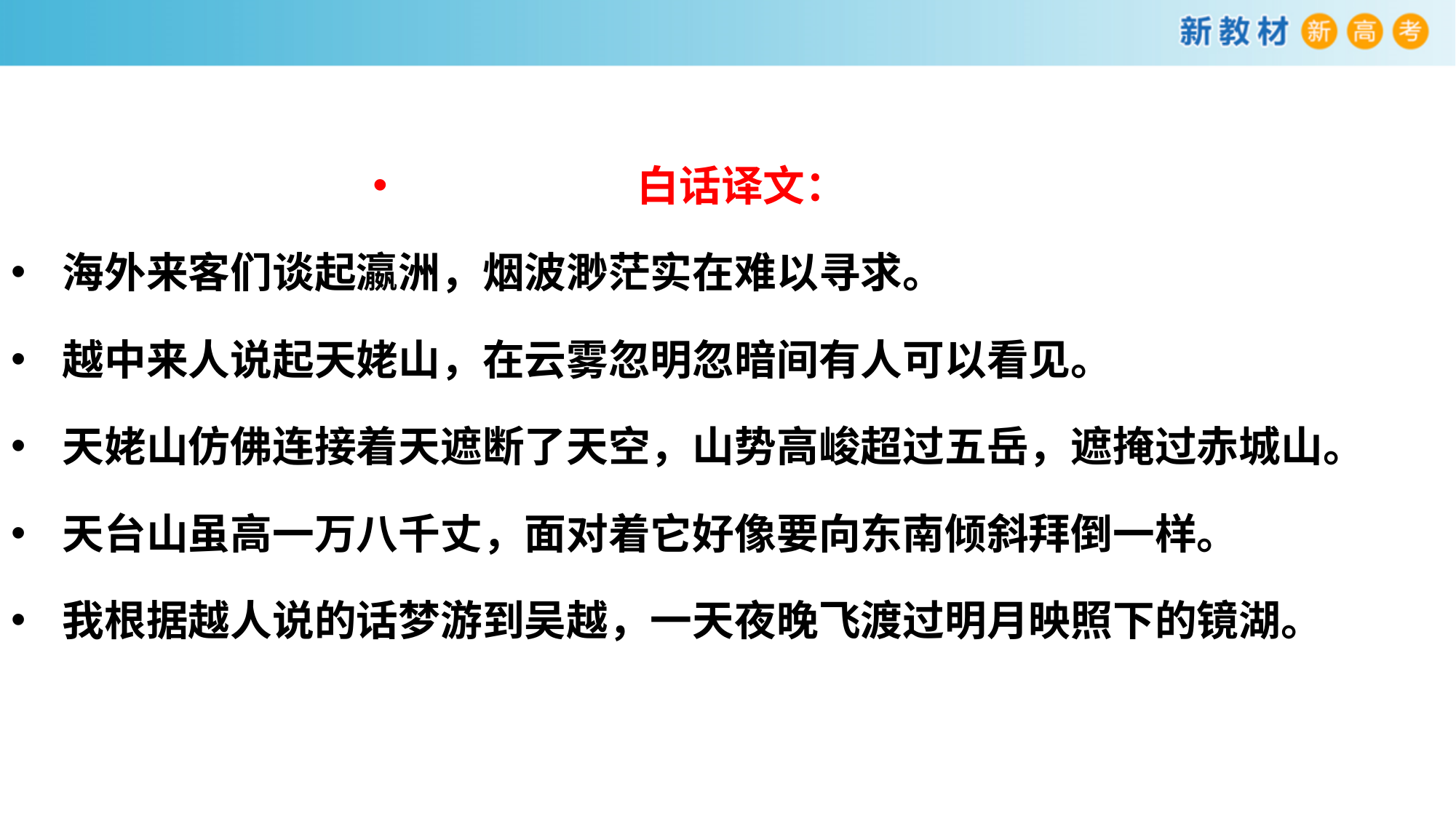

白话译文：
海外来客们谈起瀛洲，烟波渺茫实在难以寻求。
越中来人说起天姥山，在云雾忽明忽暗间有人可以看见。
天姥山仿佛连接着天遮断了天空，山势高峻超过五岳，遮掩过赤城山。
天台山虽高一万八千丈，面对着它好像要向东南倾斜拜倒一样。
我根据越人说的话梦游到吴越，一天夜晚飞渡过明月映照下的镜湖。